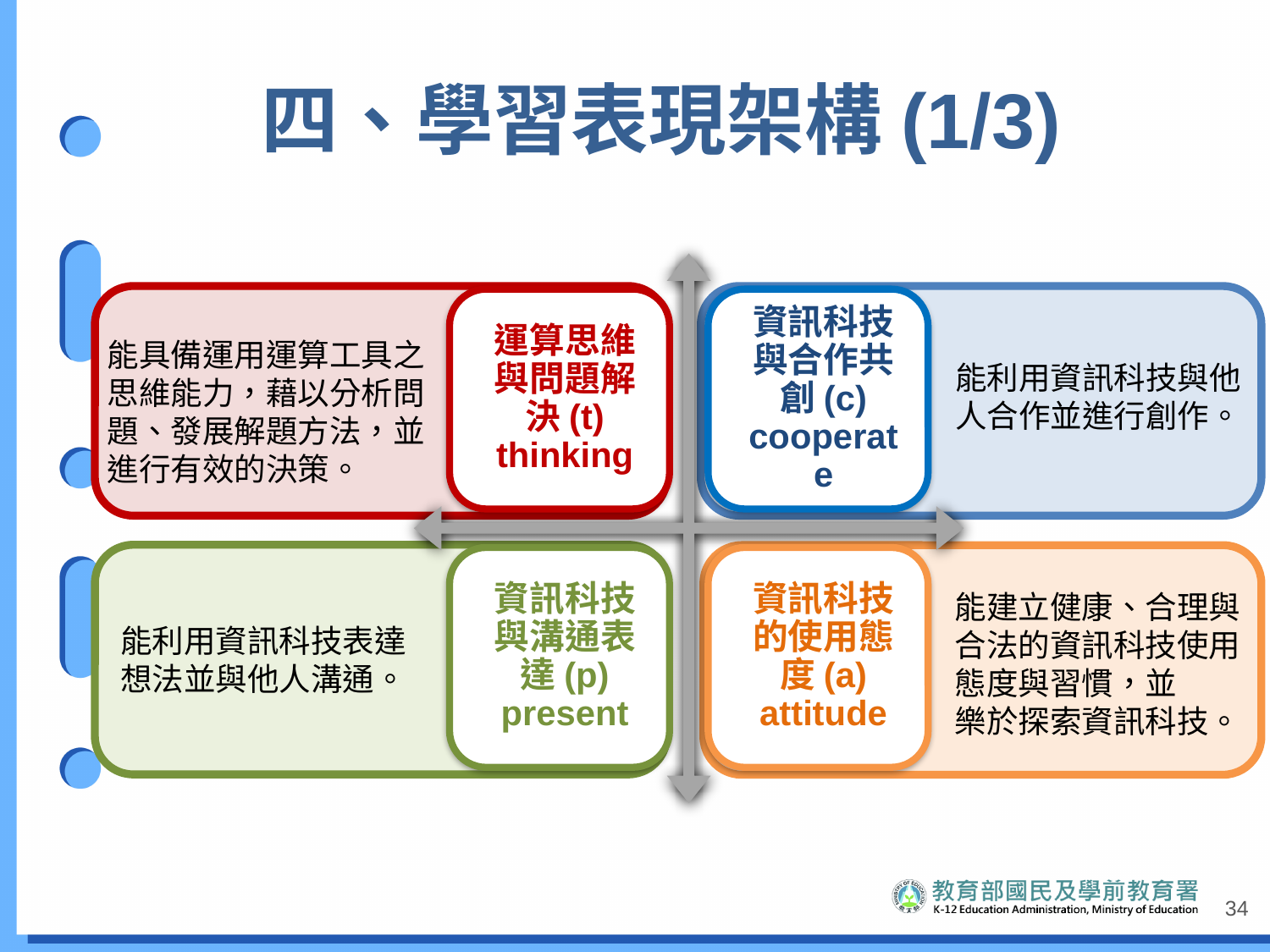

# 四、學習表現架構(1/3)
運算思維與問題解決(t)
thinking
資訊科技與合作共創(c)
cooperate
資訊科技與溝通表達(p)
present
資訊科技的使用態度(a)
attitude

能具備運用運算工具之思維能力，藉以分析問題、發展解題方法，並進行有效的決策。

能利用資訊科技與他人合作並進行創作。

能利用資訊科技表達想法並與他人溝通。

能建立健康、合理與合法的資訊科技使用態度與習慣，並
樂於探索資訊科技。
34